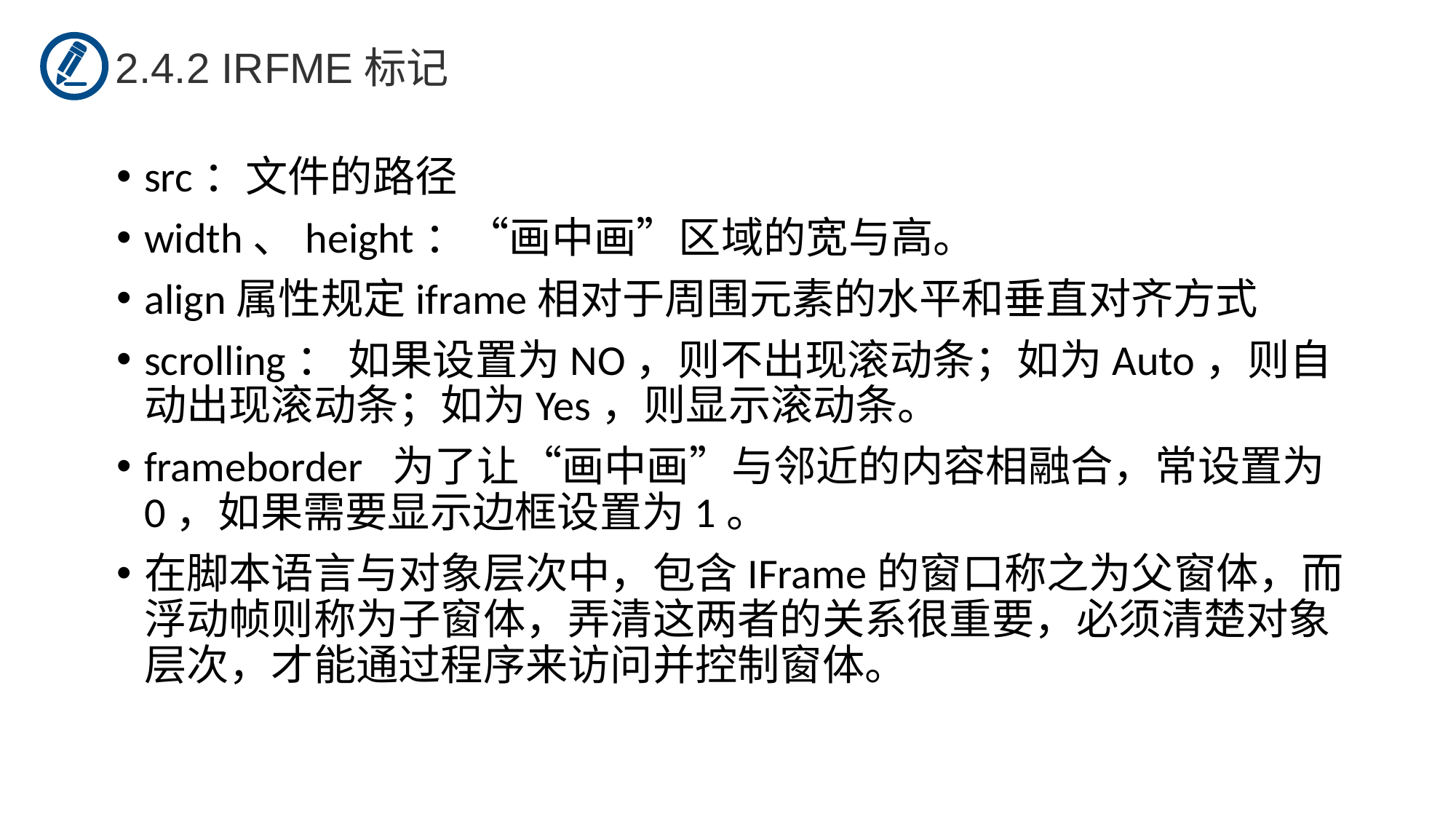

2.4.2 IRFME标记
src：文件的路径
width、height：“画中画”区域的宽与高。
align属性规定iframe相对于周围元素的水平和垂直对齐方式
scrolling： 如果设置为NO，则不出现滚动条；如为Auto，则自动出现滚动条；如为Yes，则显示滚动条。
frameborder  为了让“画中画”与邻近的内容相融合，常设置为0，如果需要显示边框设置为1。
在脚本语言与对象层次中，包含IFrame的窗口称之为父窗体，而浮动帧则称为子窗体，弄清这两者的关系很重要，必须清楚对象层次，才能通过程序来访问并控制窗体。